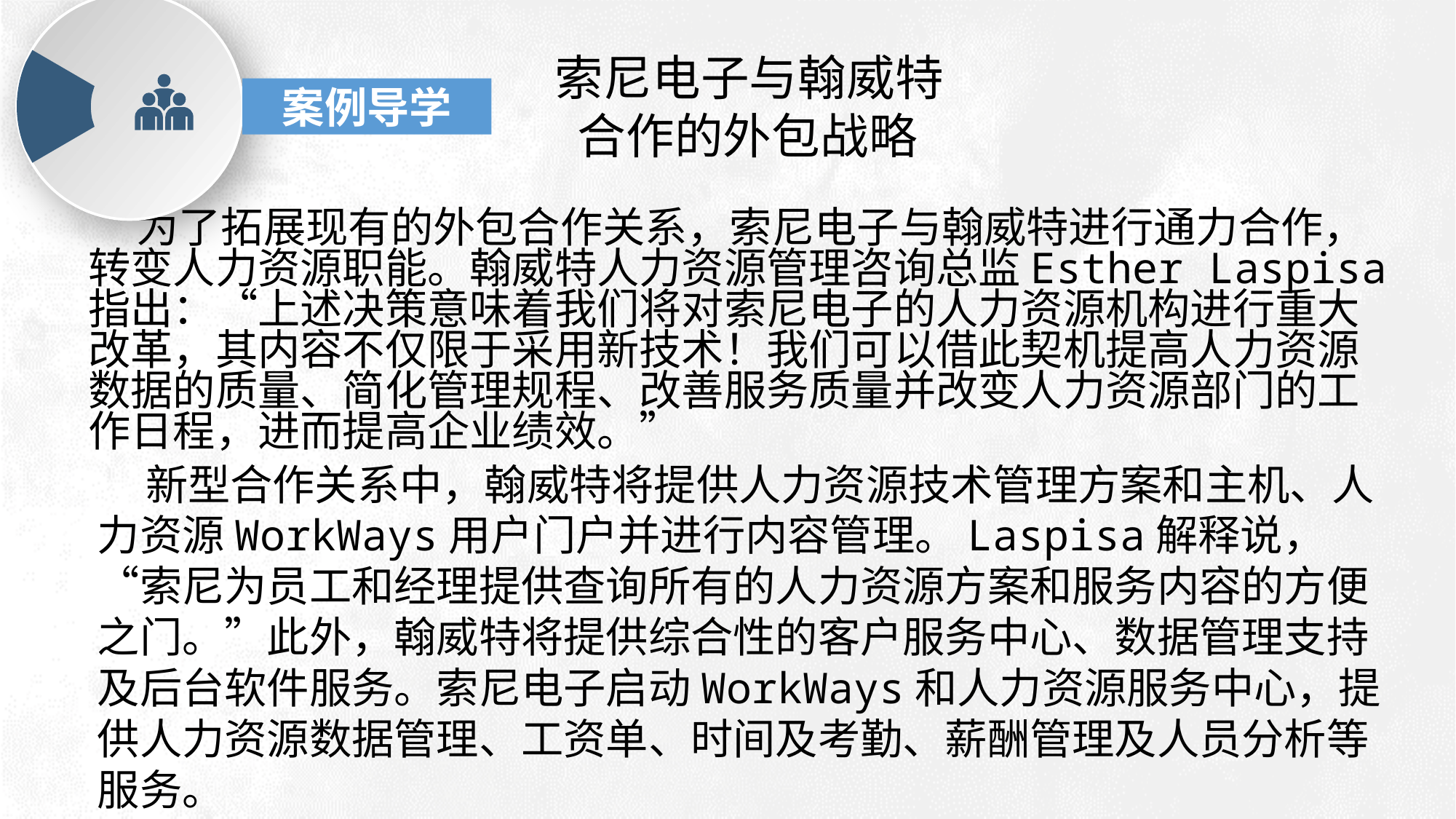

索尼电子与翰威特
 合作的外包战略
案例导学
    为了拓展现有的外包合作关系，索尼电子与翰威特进行通力合作，转变人力资源职能。翰威特人力资源管理咨询总监Esther Laspisa指出：“上述决策意味着我们将对索尼电子的人力资源机构进行重大改革，其内容不仅限于采用新技术！我们可以借此契机提高人力资源数据的质量、简化管理规程、改善服务质量并改变人力资源部门的工作日程，进而提高企业绩效。”
e7d195523061f1c0deeec63e560781cfd59afb0ea006f2a87ABB68BF51EA6619813959095094C18C62A12F549504892A4AAA8C1554C6663626E05CA27F281A14E6983772AFC3FB97135759321DEA3D70CCCB10945EC5A0322096E752803368C2184698845E3CCD6DB7F651295A8E4F3FDC19EA64A2B4A4AC1434B55AAE41CF0BF61B375C23F3039959E085EE760725AA

    新型合作关系中，翰威特将提供人力资源技术管理方案和主机、人力资源WorkWays用户门户并进行内容管理。Laspisa解释说，“索尼为员工和经理提供查询所有的人力资源方案和服务内容的方便之门。”此外，翰威特将提供综合性的客户服务中心、数据管理支持及后台软件服务。索尼电子启动WorkWays和人力资源服务中心，提供人力资源数据管理、工资单、时间及考勤、薪酬管理及人员分析等服务。